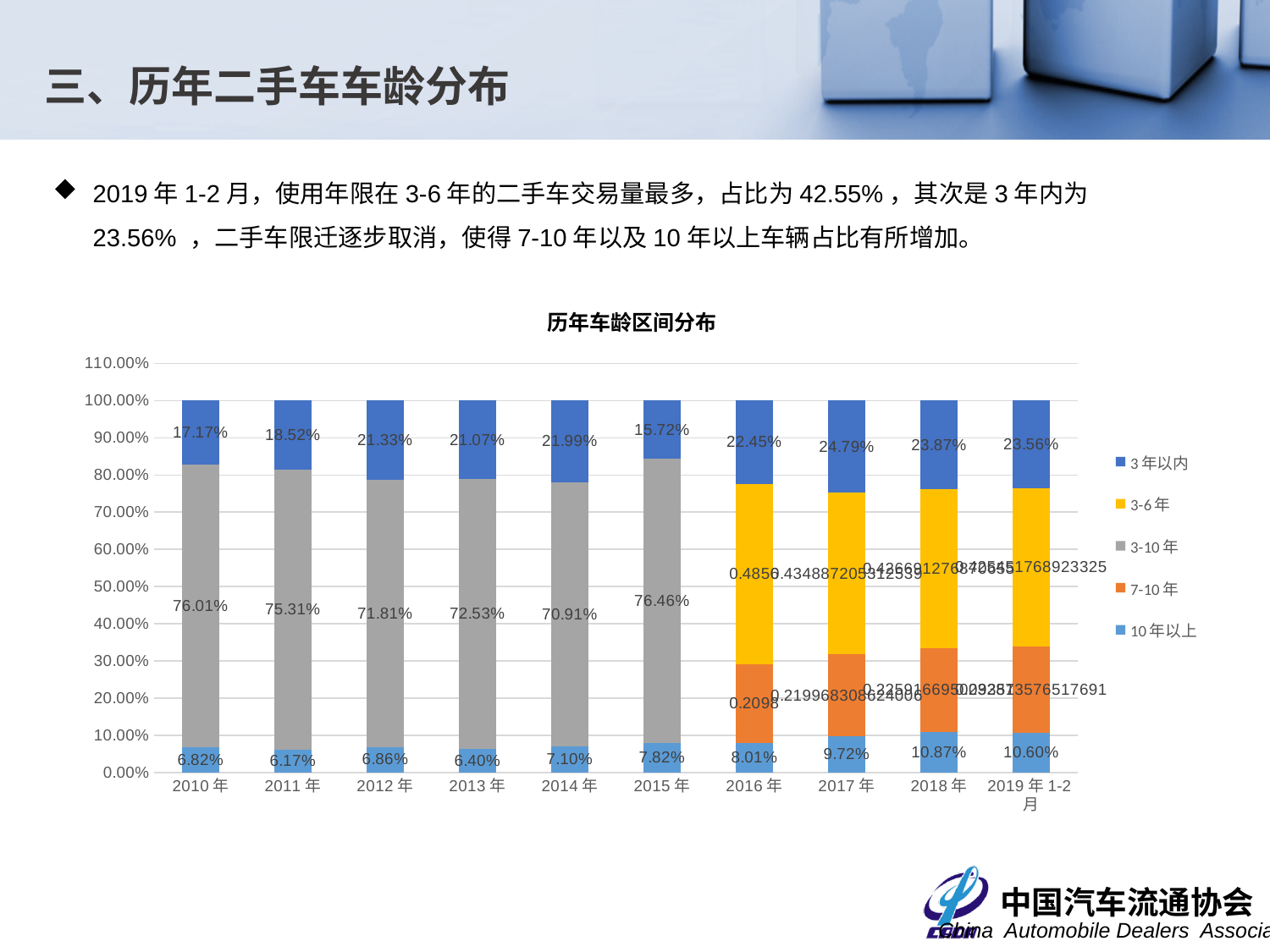

三、历年二手车车龄分布
2019年1-2月，使用年限在3-6年的二手车交易量最多，占比为42.55%，其次是3年内为23.56% ，二手车限迁逐步取消，使得7-10年以及10年以上车辆占比有所增加。

### Chart: 历年车龄区间分布

| Category | 10年以上 | 7-10年 | 3-10年 | 3-6年 | 3年以内 |
|---|---|---|---|---|---|
| 2010年 | 0.0682 | None | 0.7601 | None | 0.1717 |
| 2011年 | 0.0617 | None | 0.7531 | None | 0.1852 |
| 2012年 | 0.0686 | None | 0.7181 | None | 0.2133 |
| 2013年 | 0.064 | None | 0.7253 | None | 0.2107 |
| 2014年 | 0.071 | None | 0.7091 | None | 0.2199 |
| 2015年 | 0.0782 | None | 0.7646 | None | 0.1572 |
| 2016年 | 0.0801 | 0.2098 | None | 0.4856 | 0.2245 |
| 2017年 | 0.0972023691924344 | 0.219968308624006 | None | 0.434887205312539 | 0.247942116871021 |
| 2018年 | 0.108740406263708 | 0.225916695009351 | None | 0.426691276870655 | 0.238651621856286 |
| 2019年1-2月 | 0.10602867262674816 | 0.23287357651769122 | None | 0.4254517689233252 | 0.2356459819322354 |